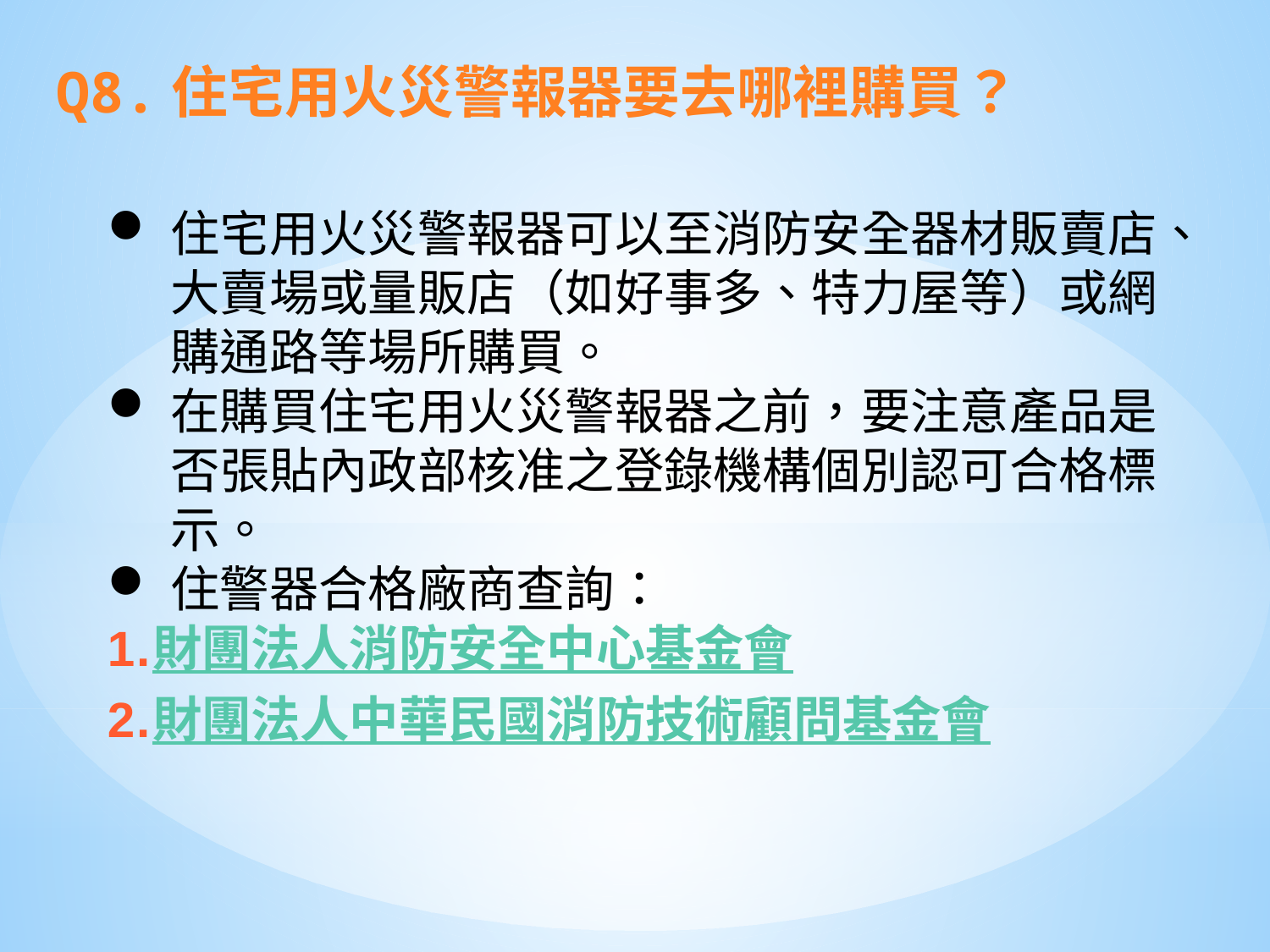

Q8.住宅用火災警報器要去哪裡購買？
住宅用火災警報器可以至消防安全器材販賣店、大賣場或量販店（如好事多、特力屋等）或網購通路等場所購買。
在購買住宅用火災警報器之前，要注意產品是否張貼內政部核准之登錄機構個別認可合格標示。
住警器合格廠商查詢：
財團法人消防安全中心基金會
財團法人中華民國消防技術顧問基金會